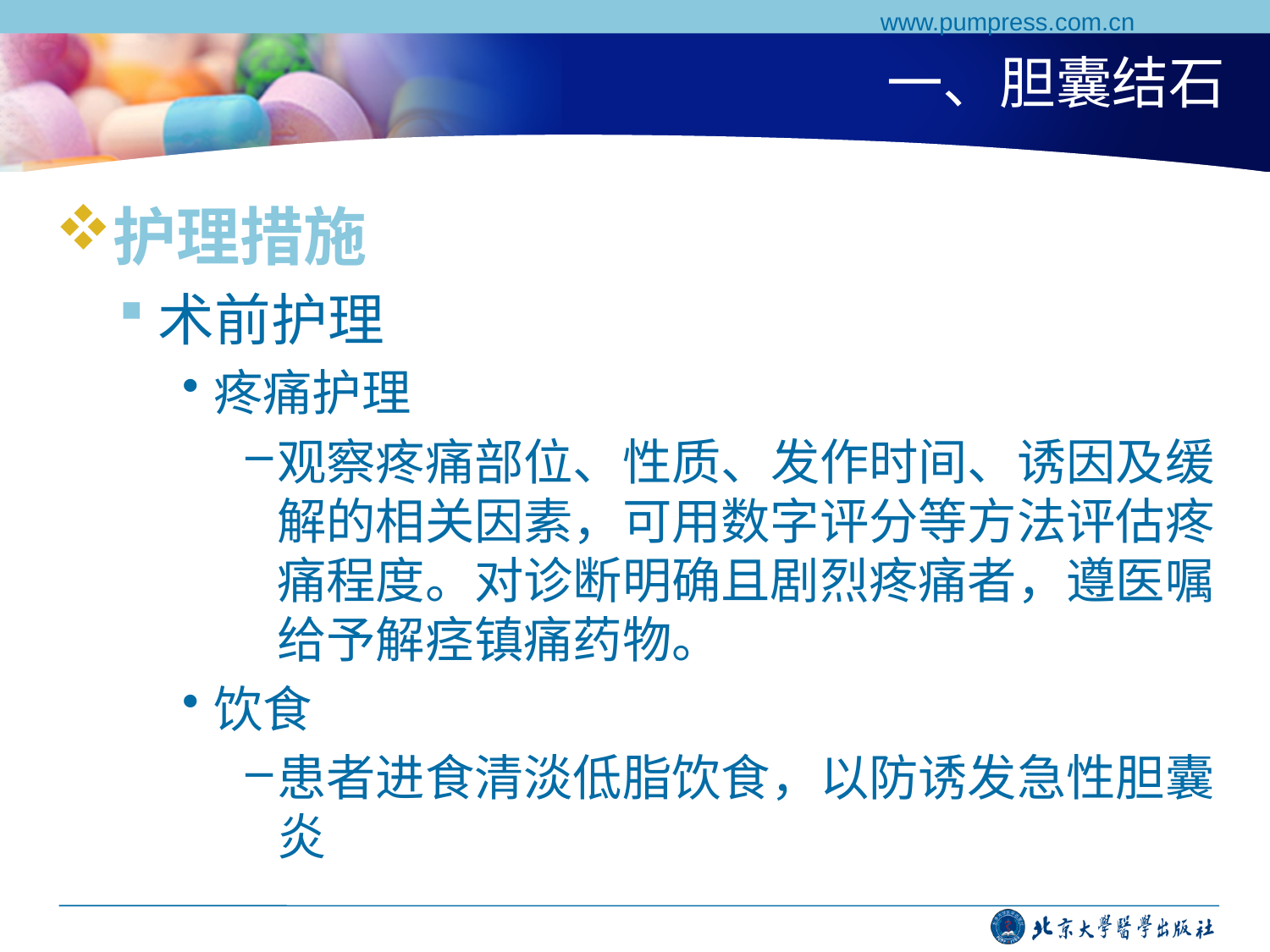

www.pumpress.com.cn
# 一、胆囊结石
护理措施
术前护理
疼痛护理
观察疼痛部位、性质、发作时间、诱因及缓解的相关因素，可用数字评分等方法评估疼痛程度。对诊断明确且剧烈疼痛者，遵医嘱给予解痉镇痛药物。
饮食
患者进食清淡低脂饮食，以防诱发急性胆囊炎